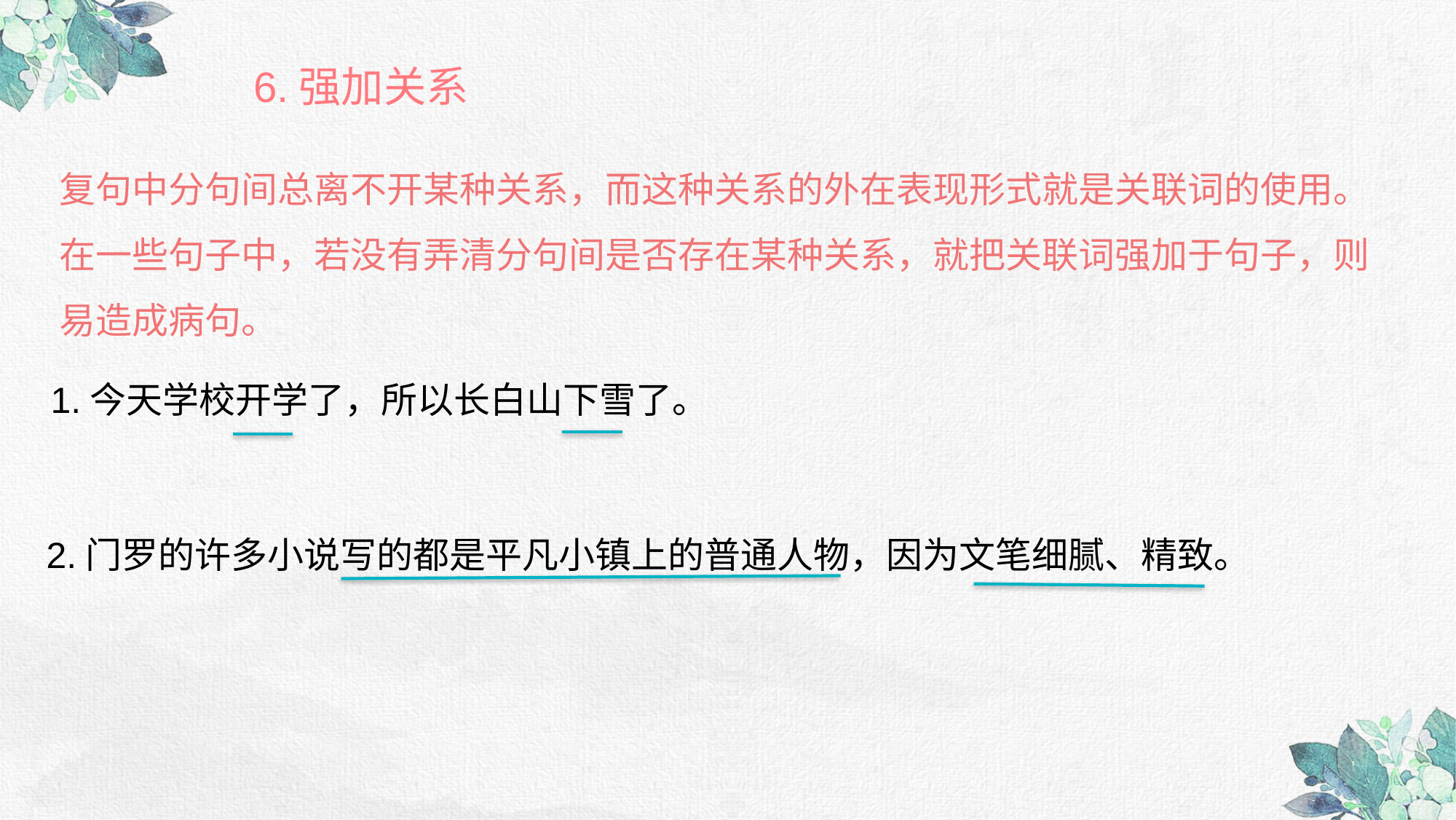

6.强加关系
复句中分句间总离不开某种关系，而这种关系的外在表现形式就是关联词的使用。在一些句子中，若没有弄清分句间是否存在某种关系，就把关联词强加于句子，则易造成病句。
1.今天学校开学了，所以长白山下雪了。
2.门罗的许多小说写的都是平凡小镇上的普通人物，因为文笔细腻、精致。